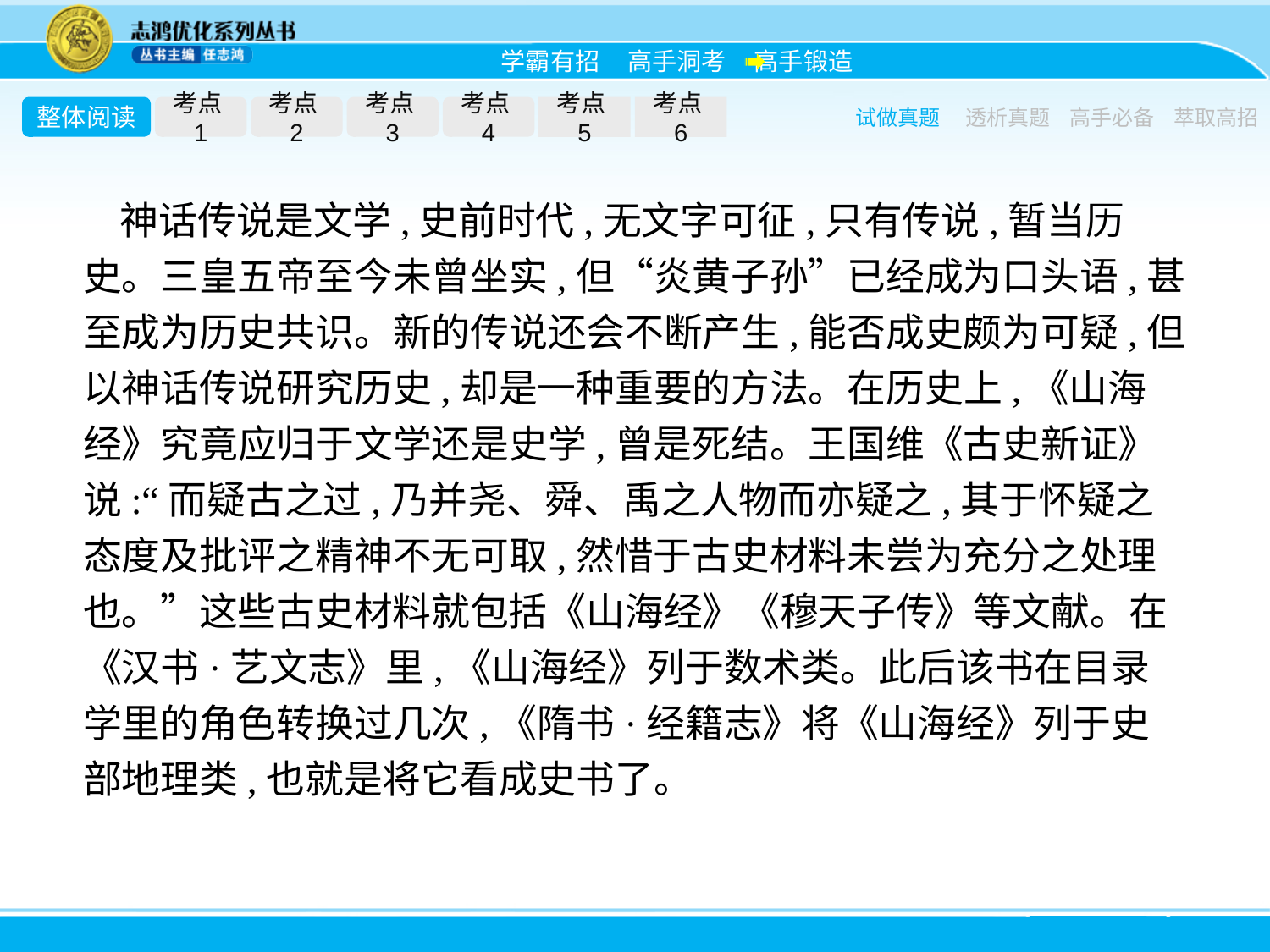

整体阅读
考点1
考点2
考点3
考点4
考点5
考点6
试做真题
透析真题
高手必备
萃取高招
神话传说是文学,史前时代,无文字可征,只有传说,暂当历史。三皇五帝至今未曾坐实,但“炎黄子孙”已经成为口头语,甚至成为历史共识。新的传说还会不断产生,能否成史颇为可疑,但以神话传说研究历史,却是一种重要的方法。在历史上,《山海经》究竟应归于文学还是史学,曾是死结。王国维《古史新证》说:“而疑古之过,乃并尧、舜、禹之人物而亦疑之,其于怀疑之态度及批评之精神不无可取,然惜于古史材料未尝为充分之处理也。”这些古史材料就包括《山海经》《穆天子传》等文献。在《汉书·艺文志》里,《山海经》列于数术类。此后该书在目录学里的角色转换过几次,《隋书·经籍志》将《山海经》列于史部地理类,也就是将它看成史书了。